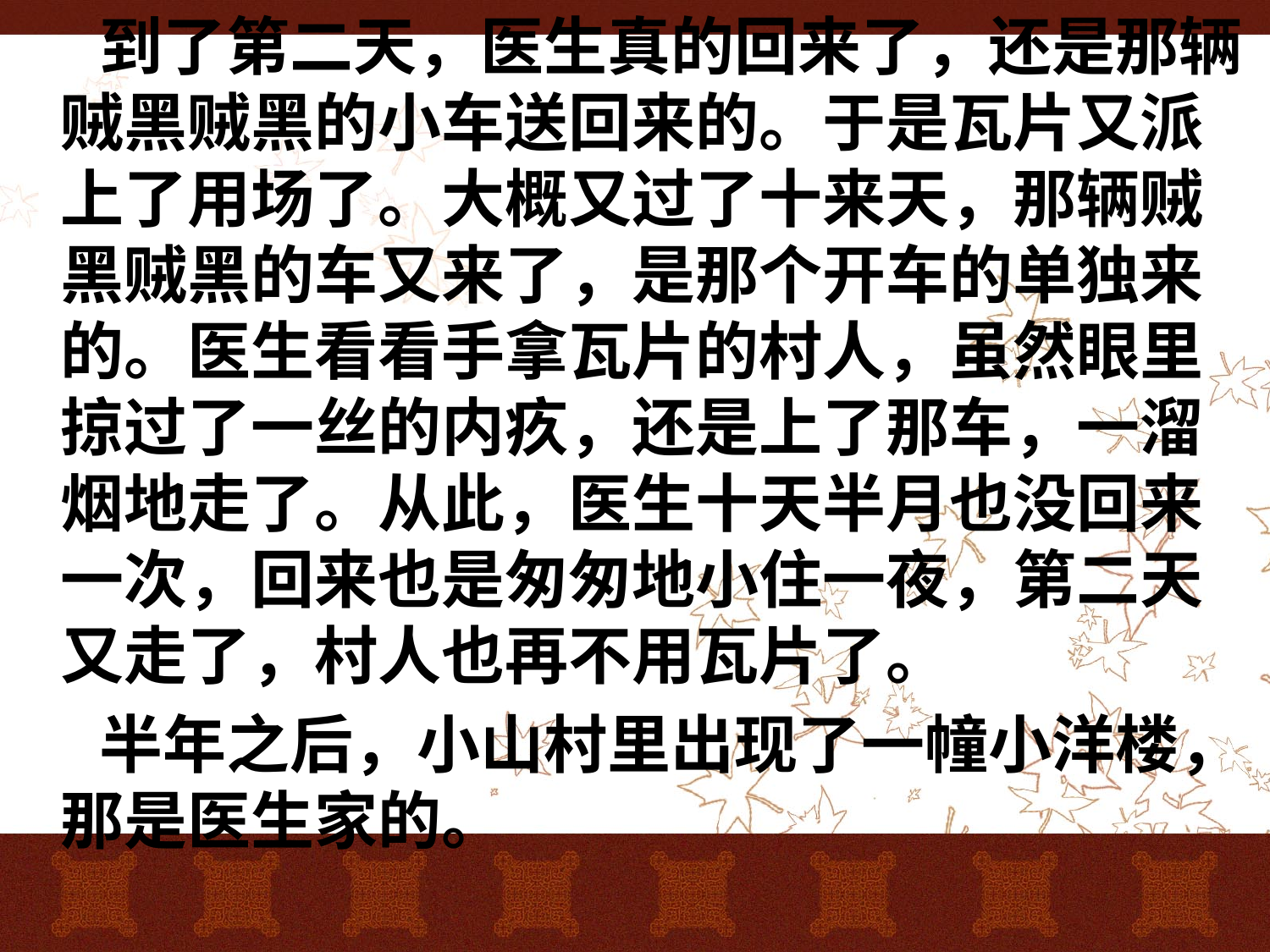

到了第二天，医生真的回来了，还是那辆贼黑贼黑的小车送回来的。于是瓦片又派上了用场了。大概又过了十来天，那辆贼黑贼黑的车又来了，是那个开车的单独来的。医生看看手拿瓦片的村人，虽然眼里掠过了一丝的内疚，还是上了那车，一溜烟地走了。从此，医生十天半月也没回来一次，回来也是匆匆地小住一夜，第二天又走了，村人也再不用瓦片了。
     半年之后，小山村里出现了一幢小洋楼，那是医生家的。